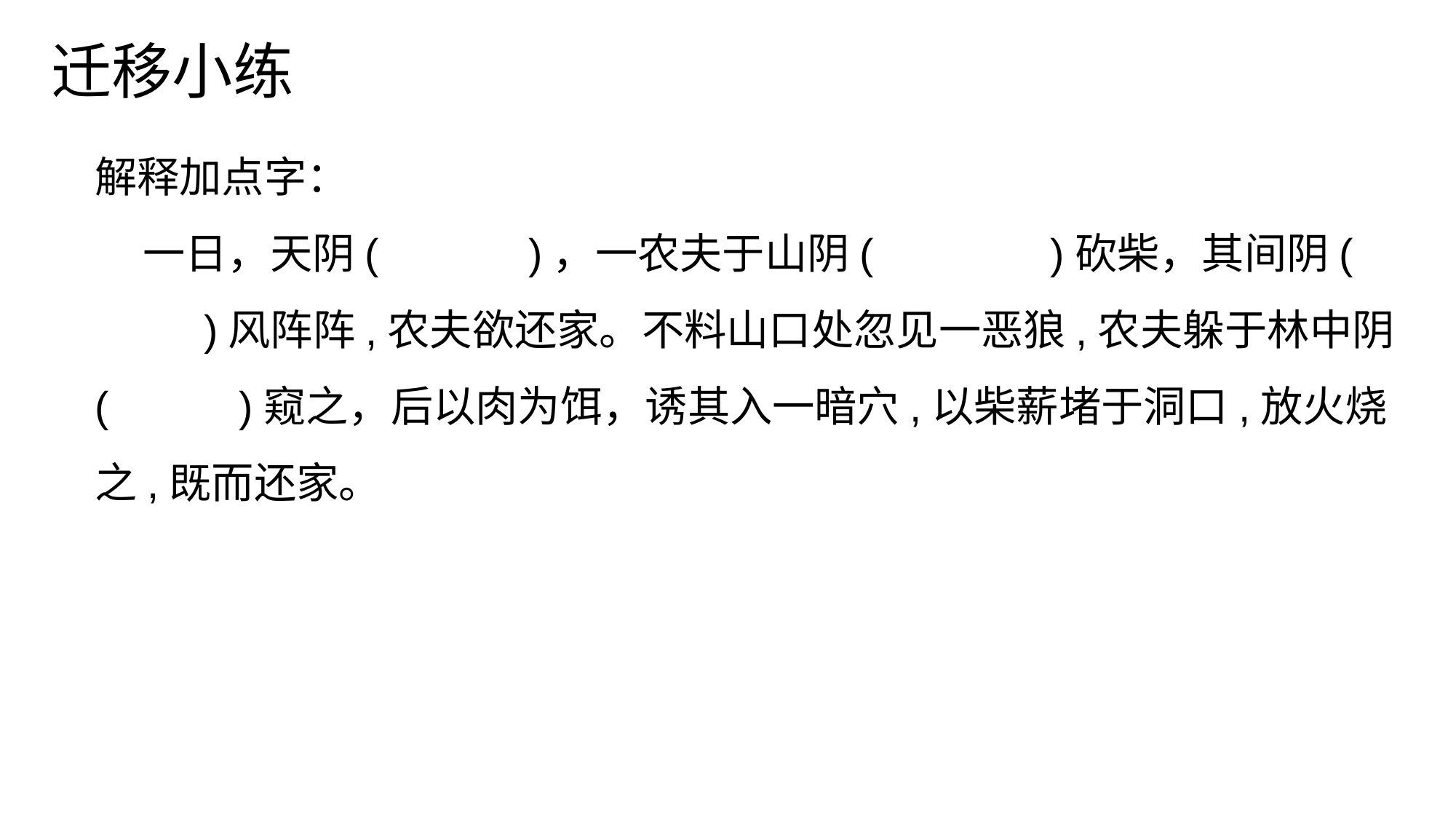

迁移小练
解释加点字：
    一日，天阴(	         )，一农夫于山阴(	       )砍柴，其间阴(     	)风阵阵,农夫欲还家。不料山口处忽见一恶狼,农夫躲于林中阴(	   )窥之，后以肉为饵，诱其入一暗穴,以柴薪堵于洞口,放火烧之,既而还家。